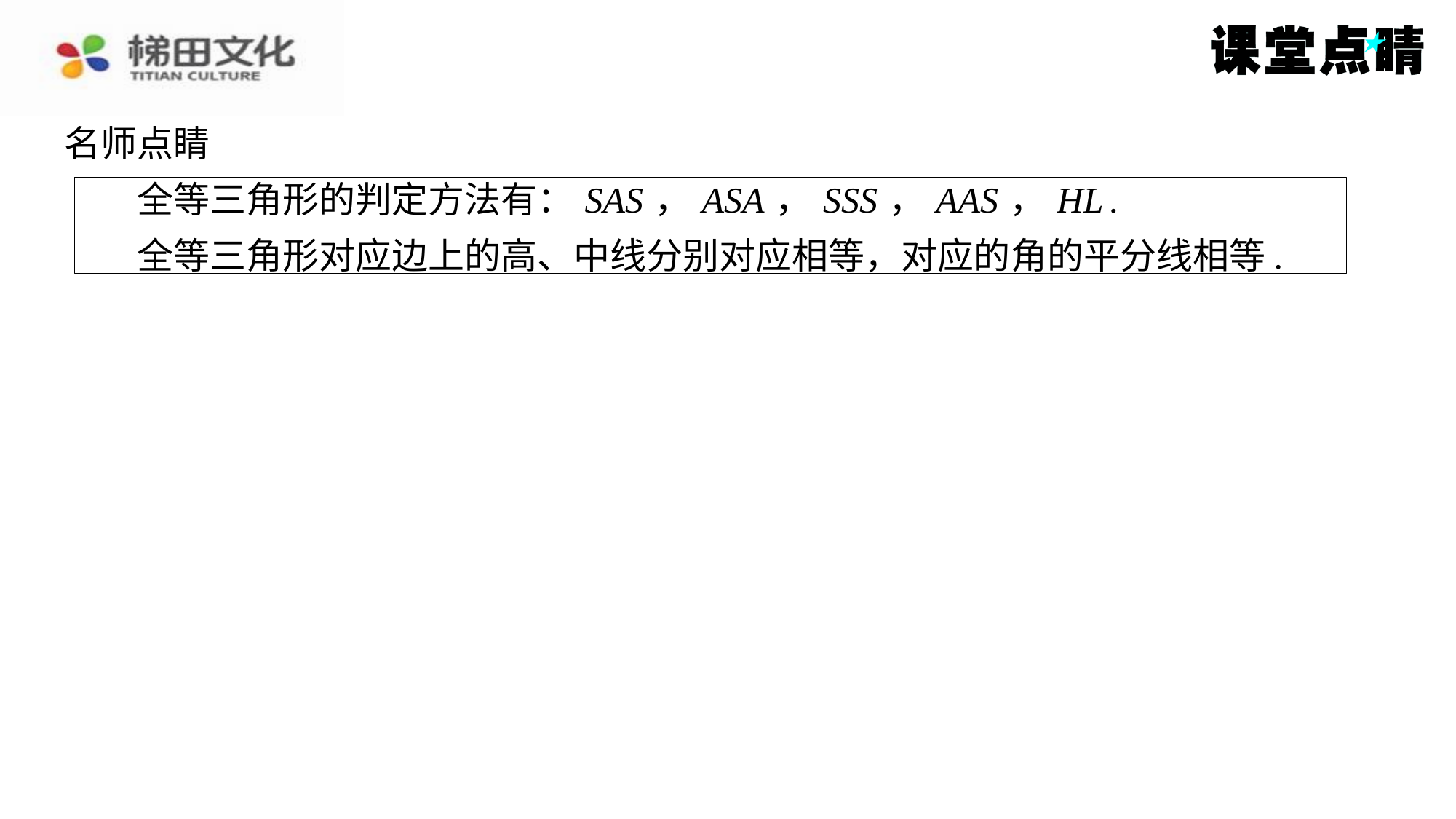

名师点睛
　　全等三角形的判定方法有： SAS ， ASA ， SSS ， AAS ， HL .
全等三角形对应边上的高、中线分别对应相等，对应的角的平分线相等.